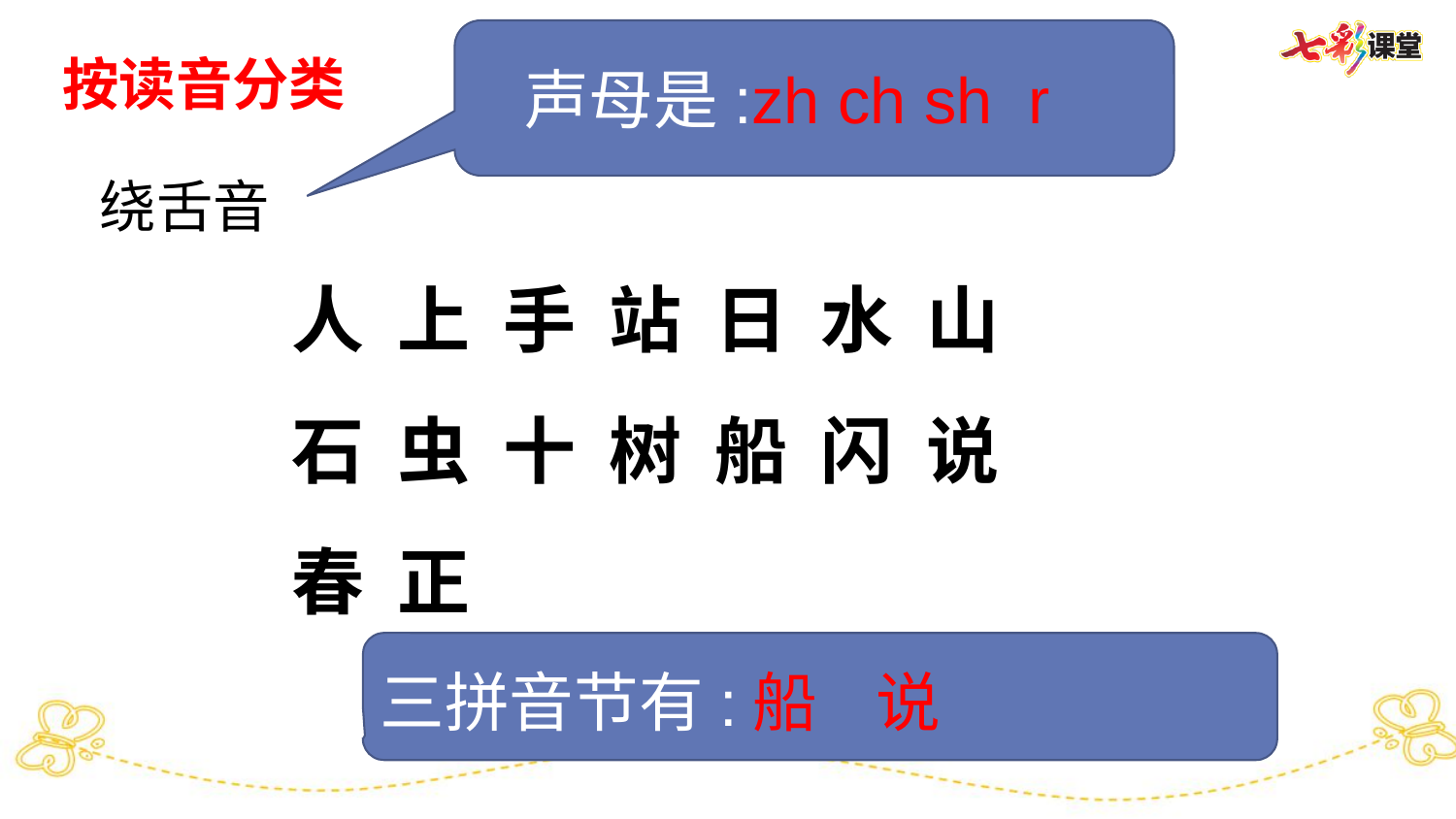

声母是:zh ch sh  r
按读音分类
绕舌音
人  上  手  站  日  水  山
石  虫  十  树  船  闪  说
春  正
三拼音节有:船    说